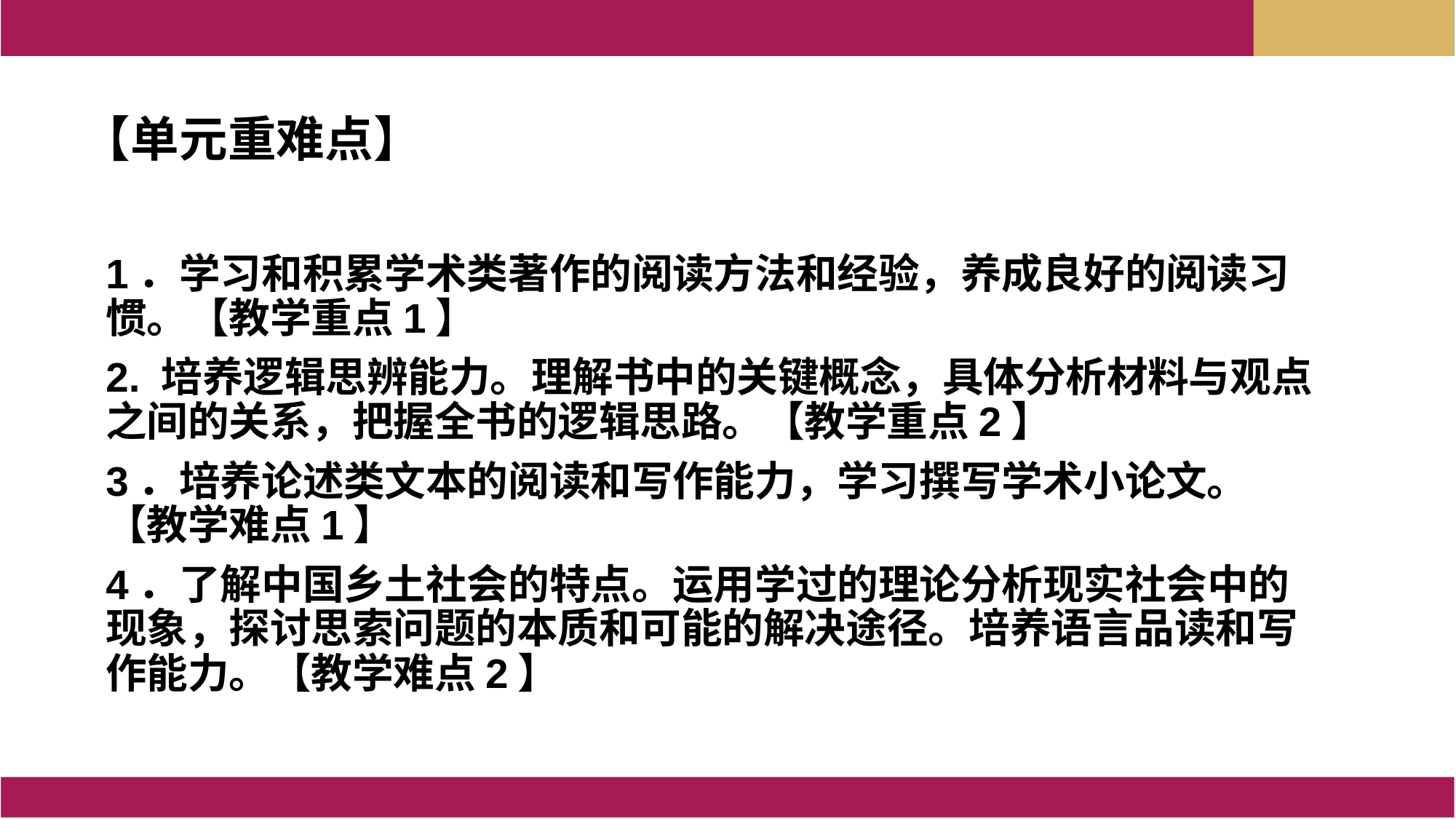

【单元重难点】
1．学习和积累学术类著作的阅读方法和经验，养成良好的阅读习惯。【教学重点1】
2. 培养逻辑思辨能力。理解书中的关键概念，具体分析材料与观点之间的关系，把握全书的逻辑思路。【教学重点2】
3．培养论述类文本的阅读和写作能力，学习撰写学术小论文。【教学难点1】
4．了解中国乡土社会的特点。运用学过的理论分析现实社会中的现象，探讨思索问题的本质和可能的解决途径。培养语言品读和写作能力。【教学难点2】